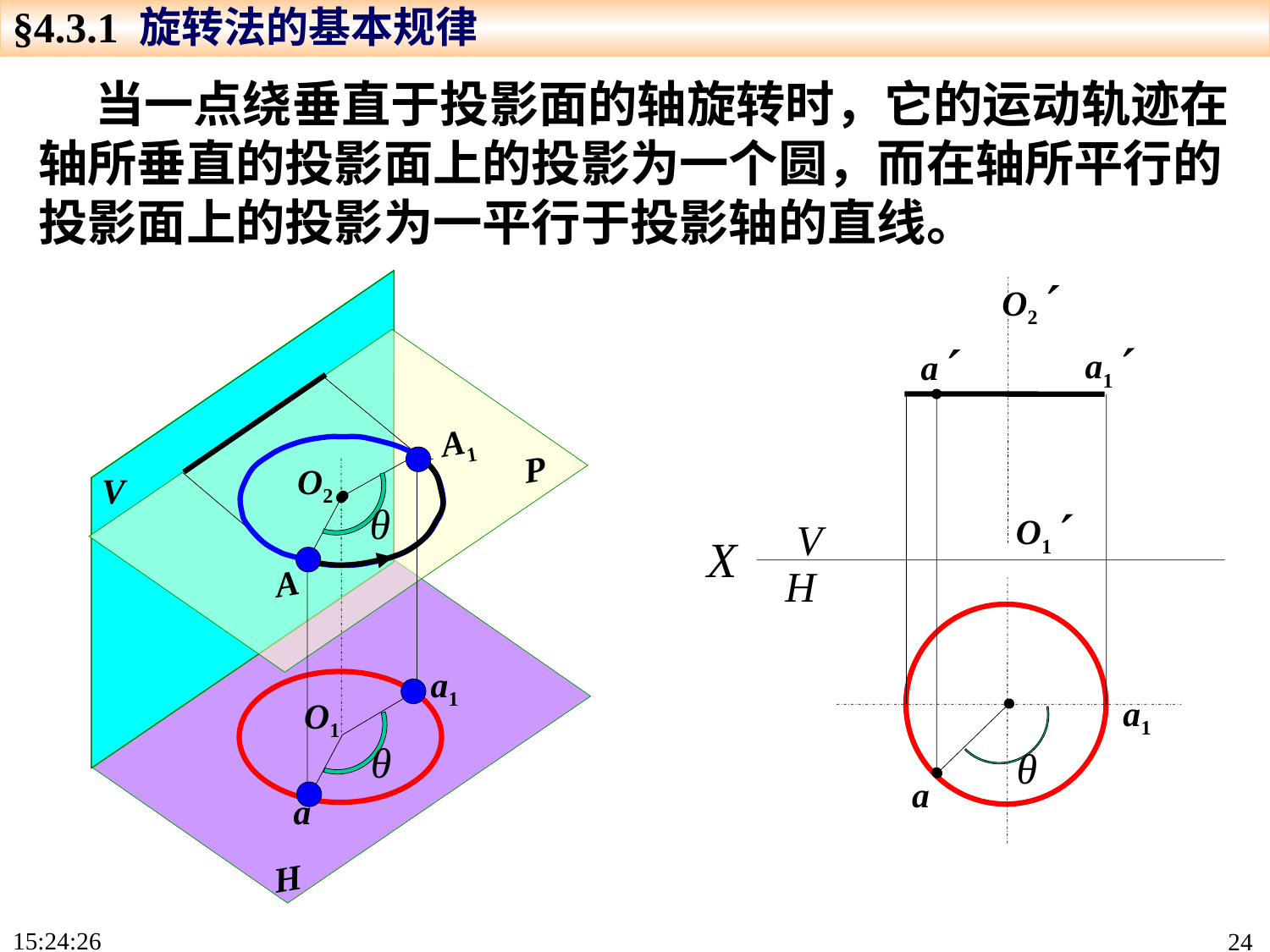

§4.3.1 旋转法的基本规律
    当一点绕垂直于投影面的轴旋转时，它的运动轨迹在轴所垂直的投影面上的投影为一个圆，而在轴所平行的投影面上的投影为一平行于投影轴的直线。
O2′

a1′
a′

A1

P

O2

V

θ
O1′

V
H
X

A

a1

a1
O1

θ

θ
a

a
H
15:24:26
24